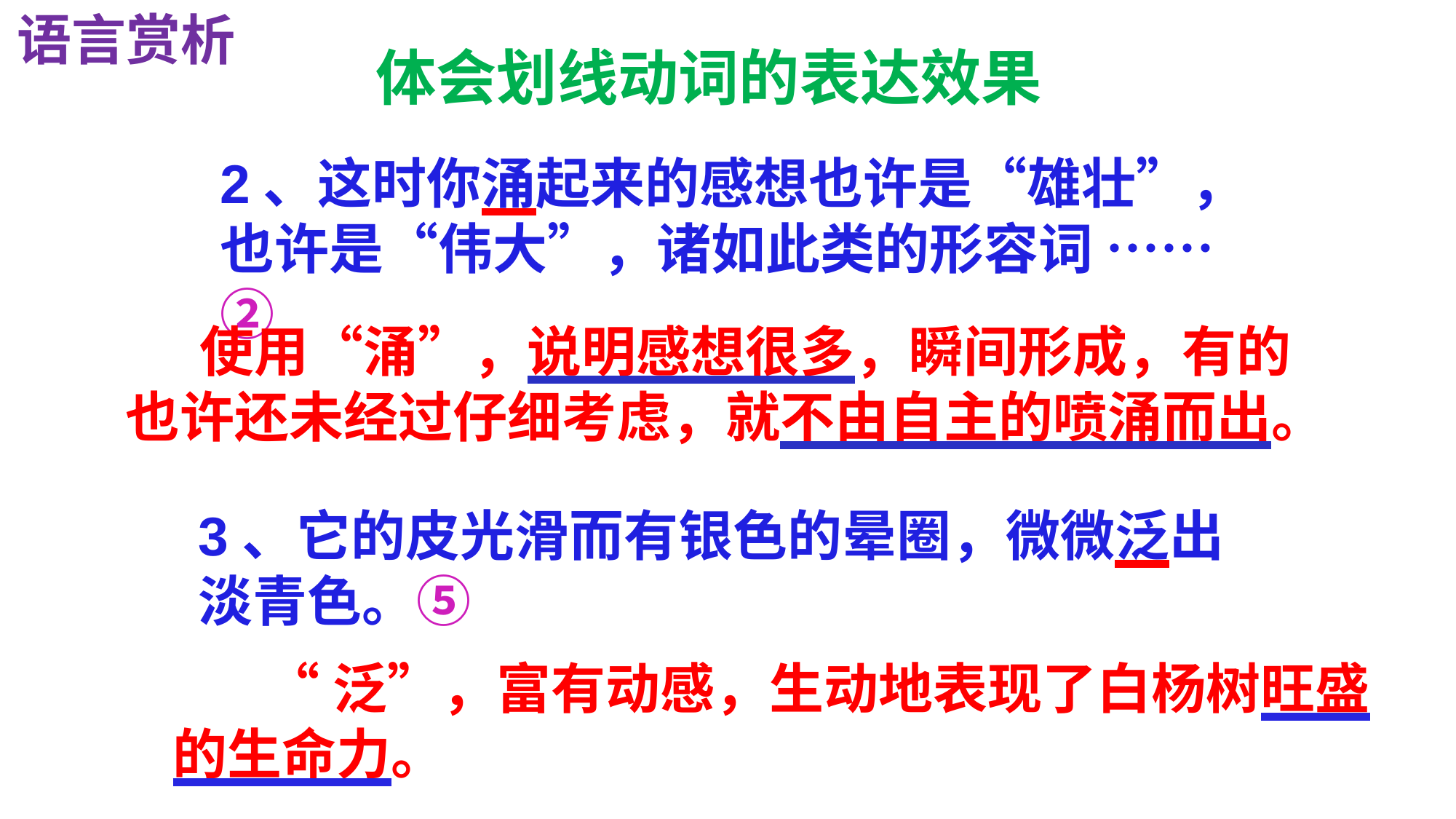

语言赏析
体会划线动词的表达效果

2、这时你涌起来的感想也许是“雄壮”，也许是“伟大”，诸如此类的形容词 ……②
           使用“涌”，说明感想很多，瞬间形成，有的
也许还未经过仔细考虑，就不由自主的喷涌而出。
3、它的皮光滑而有银色的晕圈，微微泛出淡青色。⑤
             “泛”，富有动感，生动地表现了白杨树旺盛的生命力。